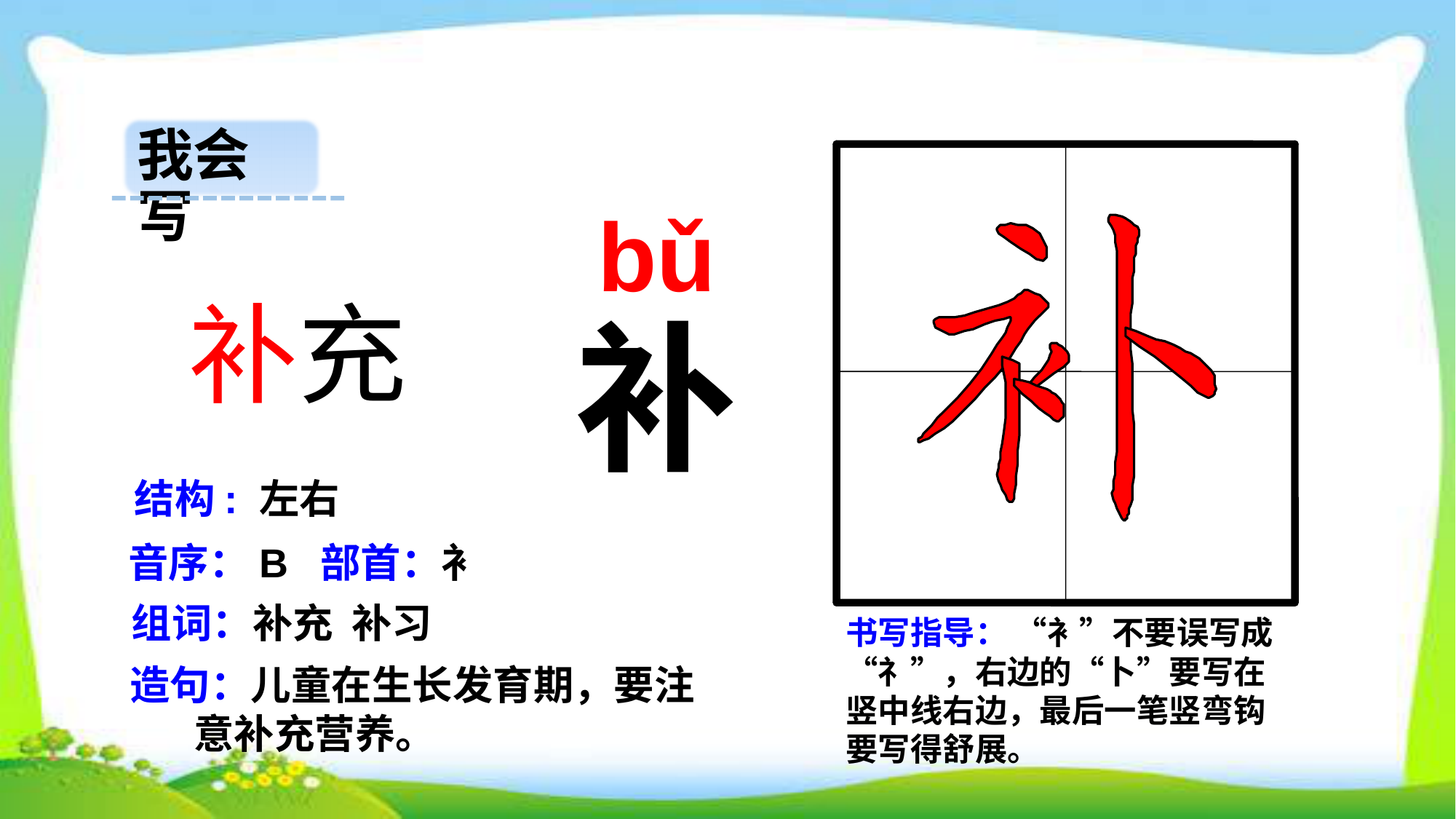

我会写

  bǔ

 补充

补

结构: 左右
音序：B  部首：衤

组词：补充  补习
书写指导： “衤”不要误写成“礻”，右边的“卜”要写在竖中线右边，最后一笔竖弯钩要写得舒展。

造句：儿童在生长发育期，要注
      意补充营养。